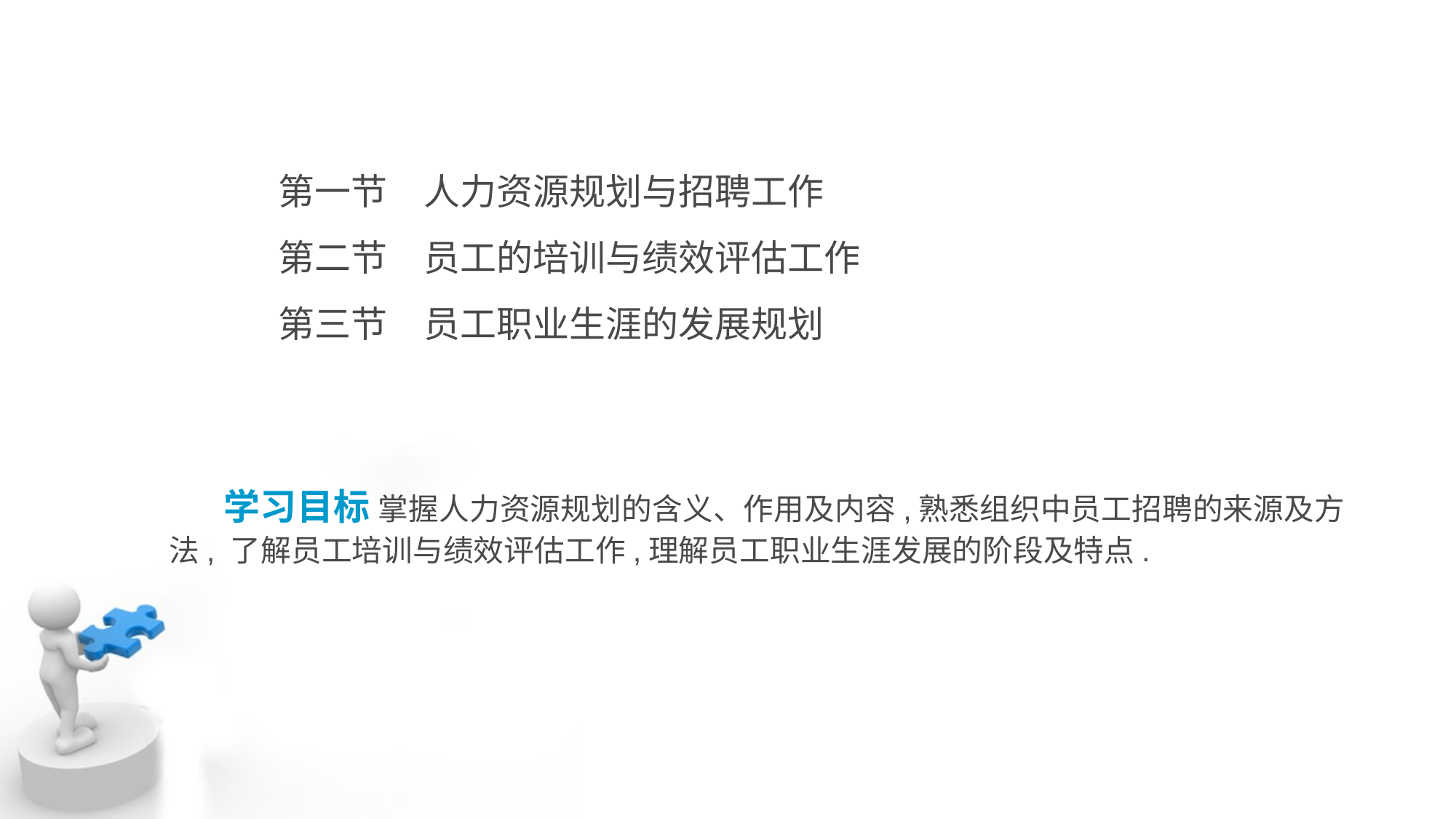

第一节　人力资源规划与招聘工作
	第二节　员工的培训与绩效评估工作
	第三节　员工职业生涯的发展规划

       学习目标 掌握人力资源规划的含义、作用及内容,熟悉组织中员工招聘的来源及方法, 了解员工培训与绩效评估工作,理解员工职业生涯发展的阶段及特点.